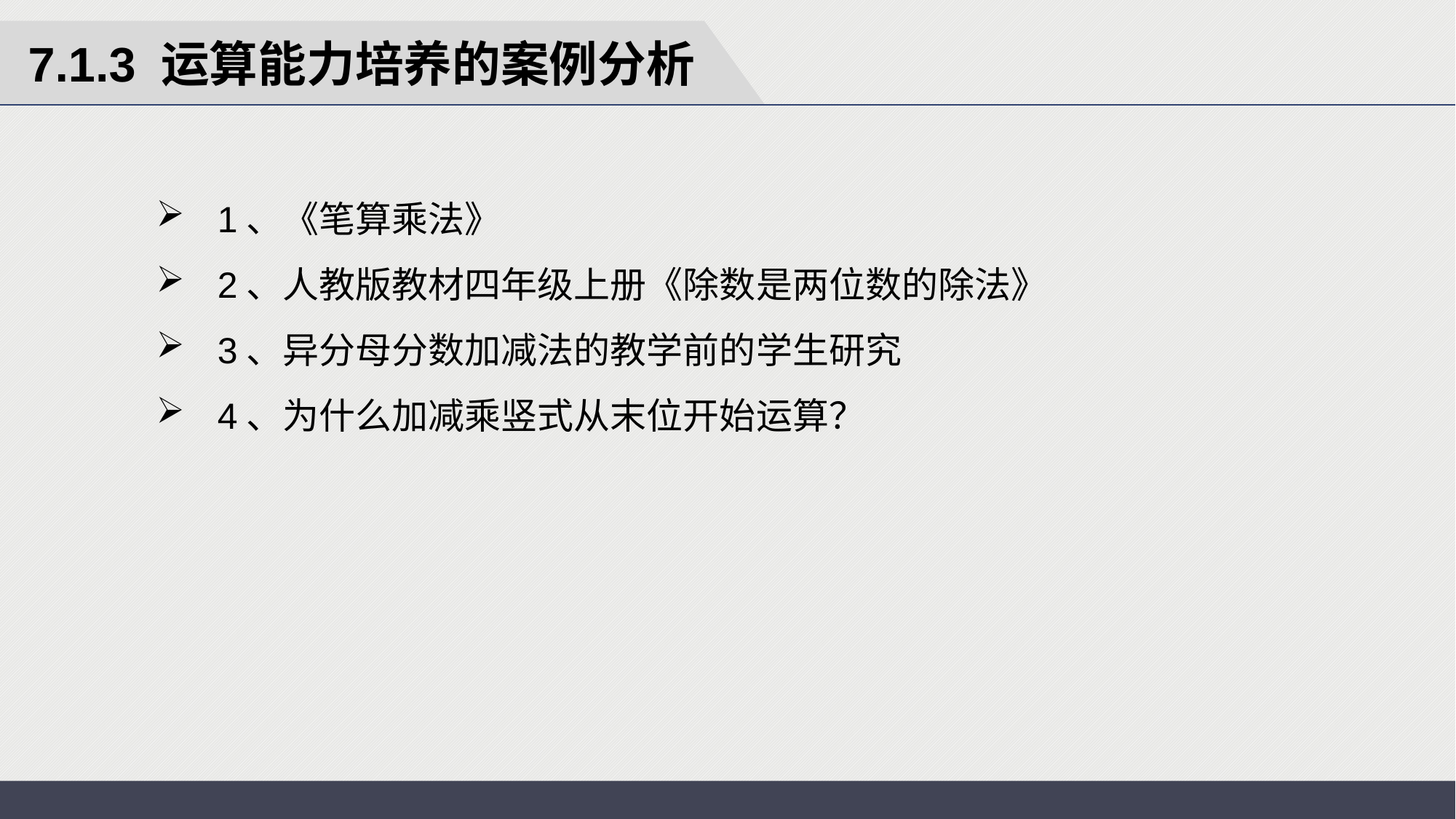

7.1.3 运算能力培养的案例分析
  1、《笔算乘法》
  2、人教版教材四年级上册《除数是两位数的除法》
  3、异分母分数加减法的教学前的学生研究
  4、为什么加减乘竖式从末位开始运算？